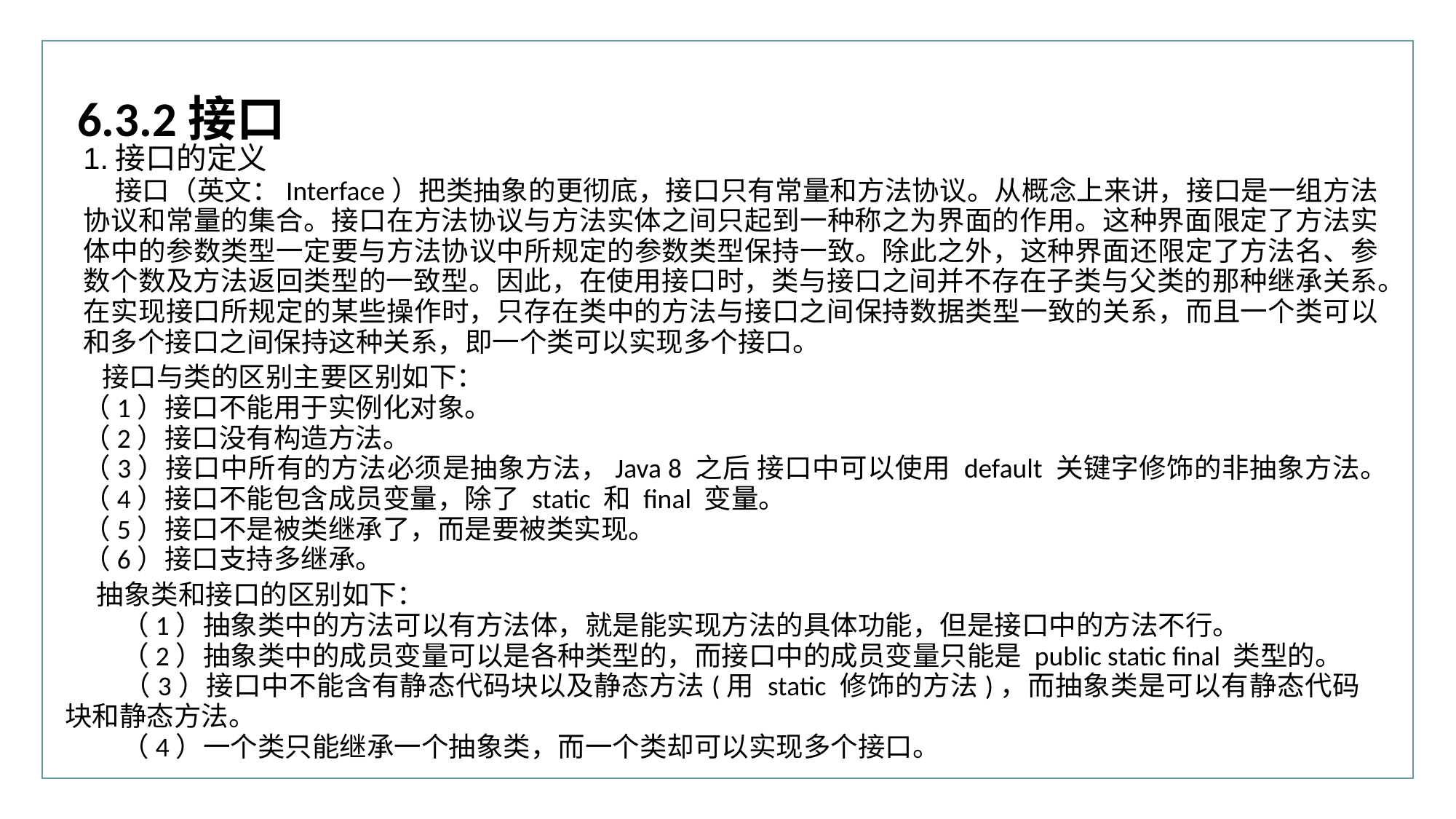

行业PPT模板http://www.XX.com/hangye/
6.3.2接口

1.接口的定义
接口（英文：Interface）把类抽象的更彻底，接口只有常量和方法协议。从概念上来讲，接口是一组方法协议和常量的集合。接口在方法协议与方法实体之间只起到一种称之为界面的作用。这种界面限定了方法实体中的参数类型一定要与方法协议中所规定的参数类型保持一致。除此之外，这种界面还限定了方法名、参数个数及方法返回类型的一致型。因此，在使用接口时，类与接口之间并不存在子类与父类的那种继承关系。在实现接口所规定的某些操作时，只存在类中的方法与接口之间保持数据类型一致的关系，而且一个类可以和多个接口之间保持这种关系，即一个类可以实现多个接口。
  接口与类的区别主要区别如下：
（1）接口不能用于实例化对象。
（2）接口没有构造方法。
（3）接口中所有的方法必须是抽象方法，Java 8 之后 接口中可以使用 default 关键字修饰的非抽象方法。
（4）接口不能包含成员变量，除了 static 和 final 变量。
（5）接口不是被类继承了，而是要被类实现。
（6）接口支持多继承。
抽象类和接口的区别如下：
   （1）抽象类中的方法可以有方法体，就是能实现方法的具体功能，但是接口中的方法不行。
   （2）抽象类中的成员变量可以是各种类型的，而接口中的成员变量只能是 public static final 类型的。
   （3）接口中不能含有静态代码块以及静态方法(用 static 修饰的方法)，而抽象类是可以有静态代码块和静态方法。
   （4）一个类只能继承一个抽象类，而一个类却可以实现多个接口。